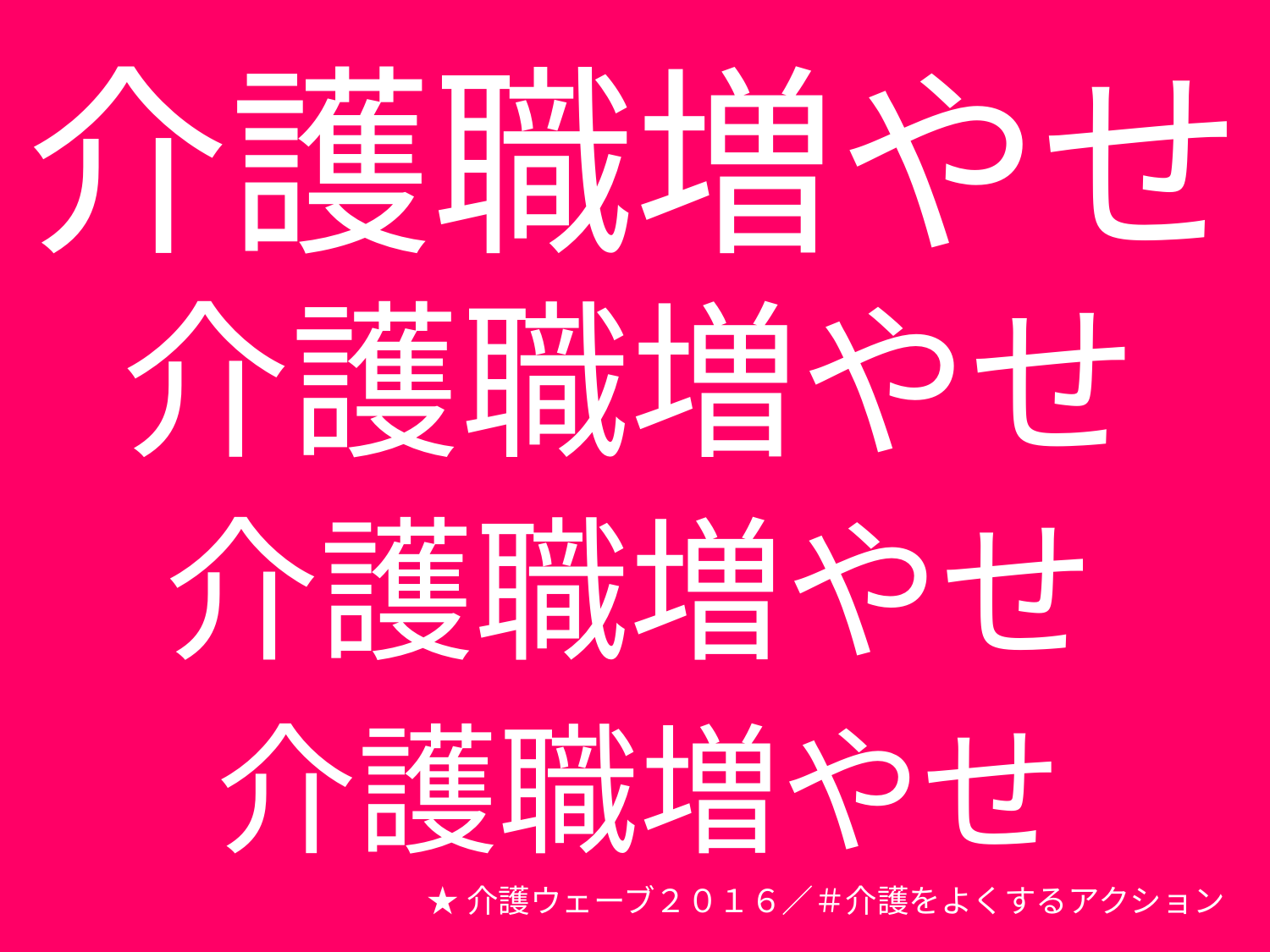

# 介護職増やせ
介護職増やせ
介護職増やせ
介護職増やせ
★介護ウェーブ２０１６／＃介護をよくするアクション